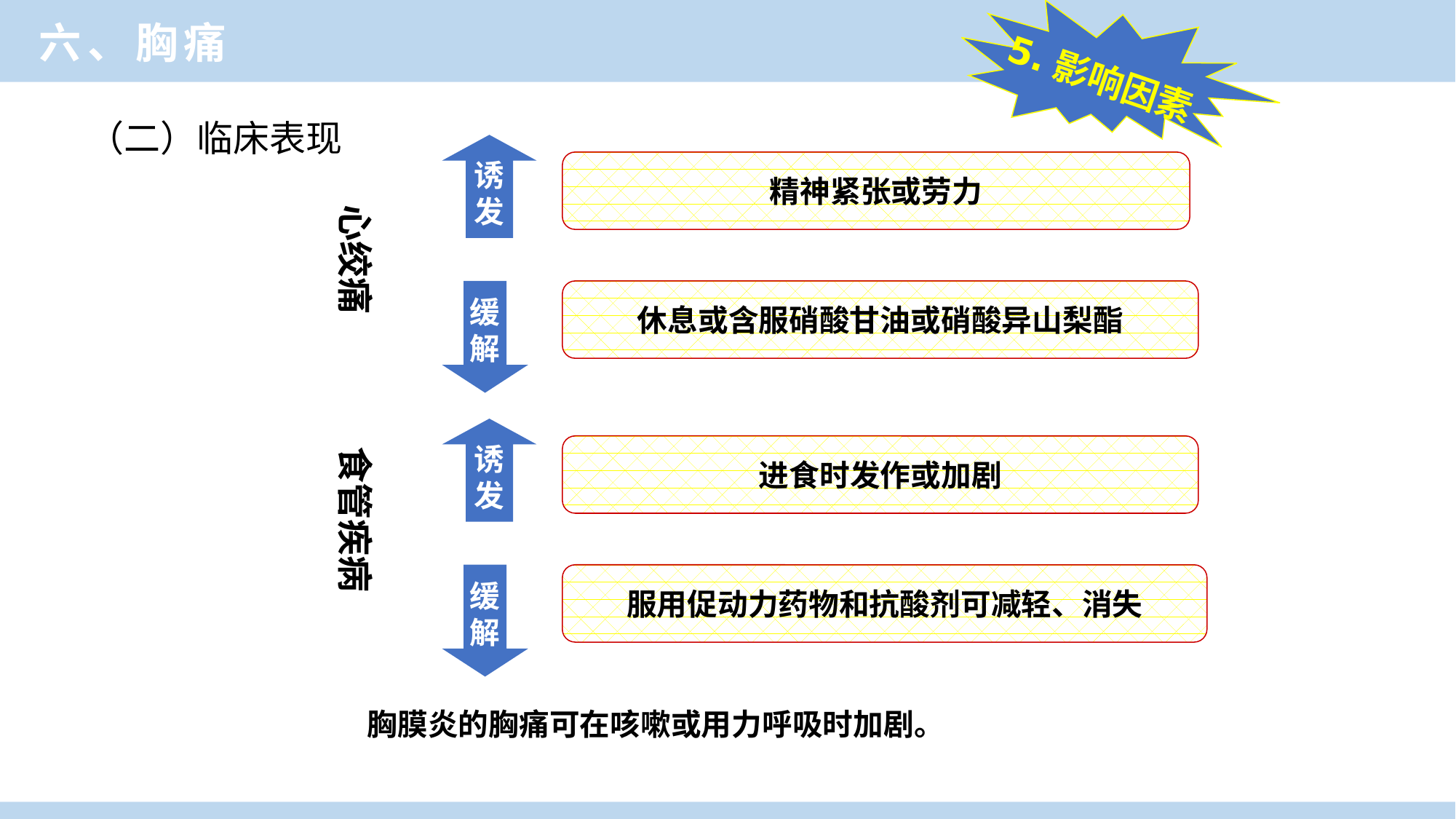

临床医学概论
5.影响因素
六、胸痛

诱
发
精神紧张或劳力
心绞痛
缓
解
休息或含服硝酸甘油或硝酸异山梨酯
诱
发
进食时发作或加剧
食管疾病
缓
解
服用促动力药物和抗酸剂可减轻、消失
胸膜炎的胸痛可在咳嗽或用力呼吸时加剧。
（二）临床表现

临床医学概论